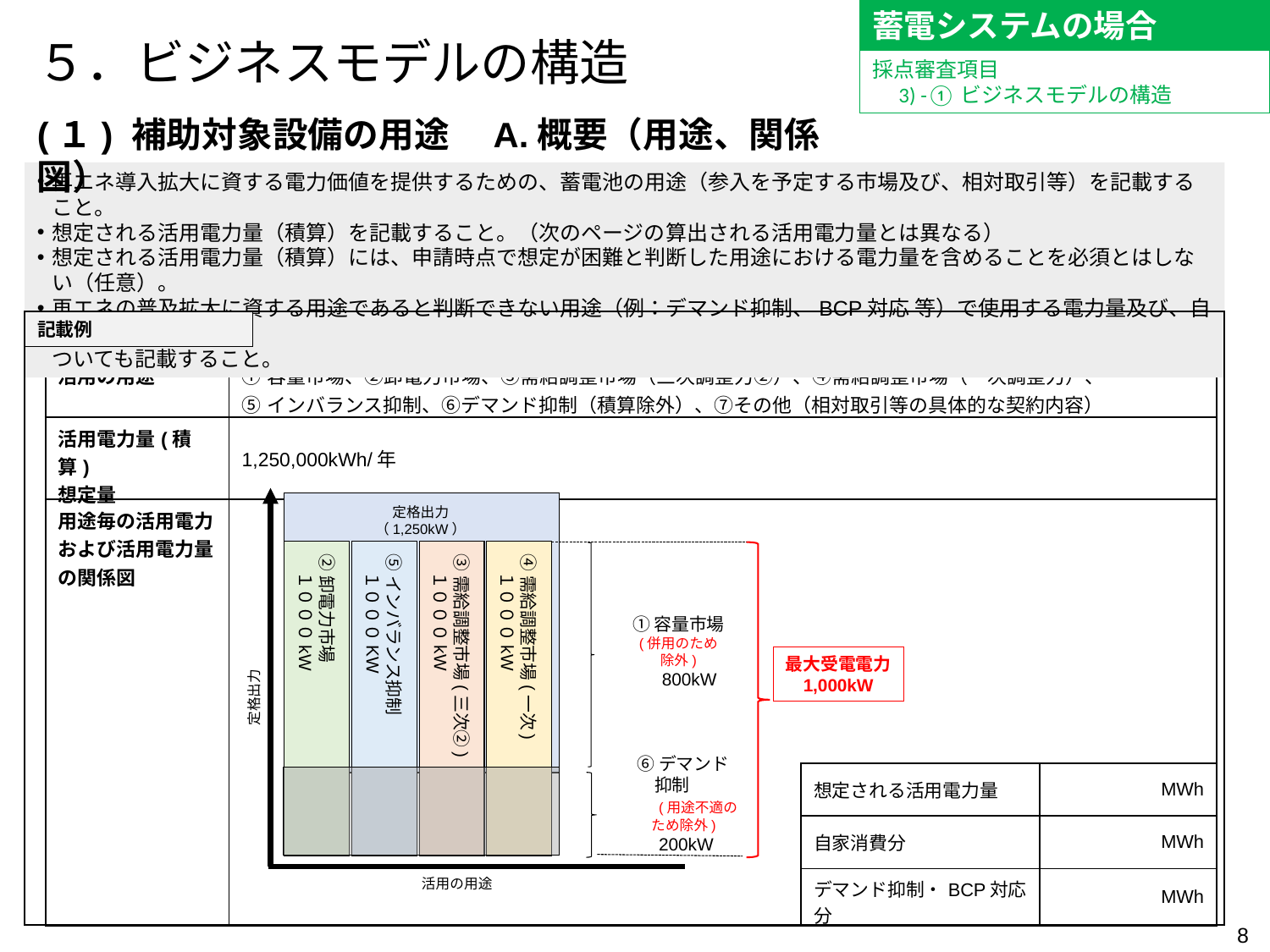

蓄電システムの場合
５．ビジネスモデルの構造
採点審査項目
　3) -①ビジネスモデルの構造
(１) 補助対象設備の用途　A.概要（用途、関係図）
再エネ導入拡大に資する電力価値を提供するための、蓄電池の用途（参入を予定する市場及び、相対取引等）を記載すること。
想定される活用電力量（積算）を記載すること。（次のページの算出される活用電力量とは異なる）
想定される活用電力量（積算）には、申請時点で想定が困難と判断した用途における電力量を含めることを必須とはしない（任意）。
再エネの普及拡大に資する用途であると判断できない用途（例：デマンド抑制、BCP対応 等）で使用する電力量及び、自家消費分に
ついても記載すること。

記載例
| 活用の用途 | ①容量市場、②卸電力市場、③需給調整市場（三次調整力②）、④需給調整市場（一次調整力）、 ⑤インバランス抑制、⑥デマンド抑制（積算除外）、⑦その他（相対取引等の具体的な契約内容） |  |  |  |  |  |  |  |  |  |  |  |  |  |  |
| --- | --- | --- | --- | --- | --- | --- | --- | --- | --- | --- | --- | --- | --- | --- | --- |
| 活用電力量(積算) 想定量 | 1,250,000kWh/年 |  |  |  |  |  |  |  |  |  |  |  |  |  |  |
| 用途毎の活用電力および活用電力量の関係図 |  |  |  |  |  |  |  |  |  |  |  |  |  |  |  |
|  |  |  |  |  |  |  |  |  |  |  |  |  |  |  |  |
|  |  |  |  |  |  |  |  |  |  |  |  |  |  |  |  |
|  |  |  |  |  |  |  |  |  |  |  |  |  |  |  |  |
|  |  |  |  |  |  |  |  |  |  |  |  |  |  |  |  |
|  |  |  |  |  |  |  |  |  | 想定される活用電力量 |  |  |  | MWh |  |  |
|  |  |  |  |  |  |  |  |  | 自家消費分 |  |  |  | MWh |  |  |
|  |  |  |  |  |  |  |  |  | デマンド抑制・BCP対応分 |  |  |  | MWh |  |  |

定格出力
（1,250kW）
②卸電力市場
　１０００kW
⑤インバランス抑制
　１０００KW
③需給調整市場(三次②)
　１０００kW
④需給調整市場(一次)
　１０００kW

①容量市場
(併用のため
除外)
　800kW
最大受電電力
1,000kW
定格出力
⑥デマンド
　抑制
　(用途不適の
　ため除外)
　200kW

活用の用途